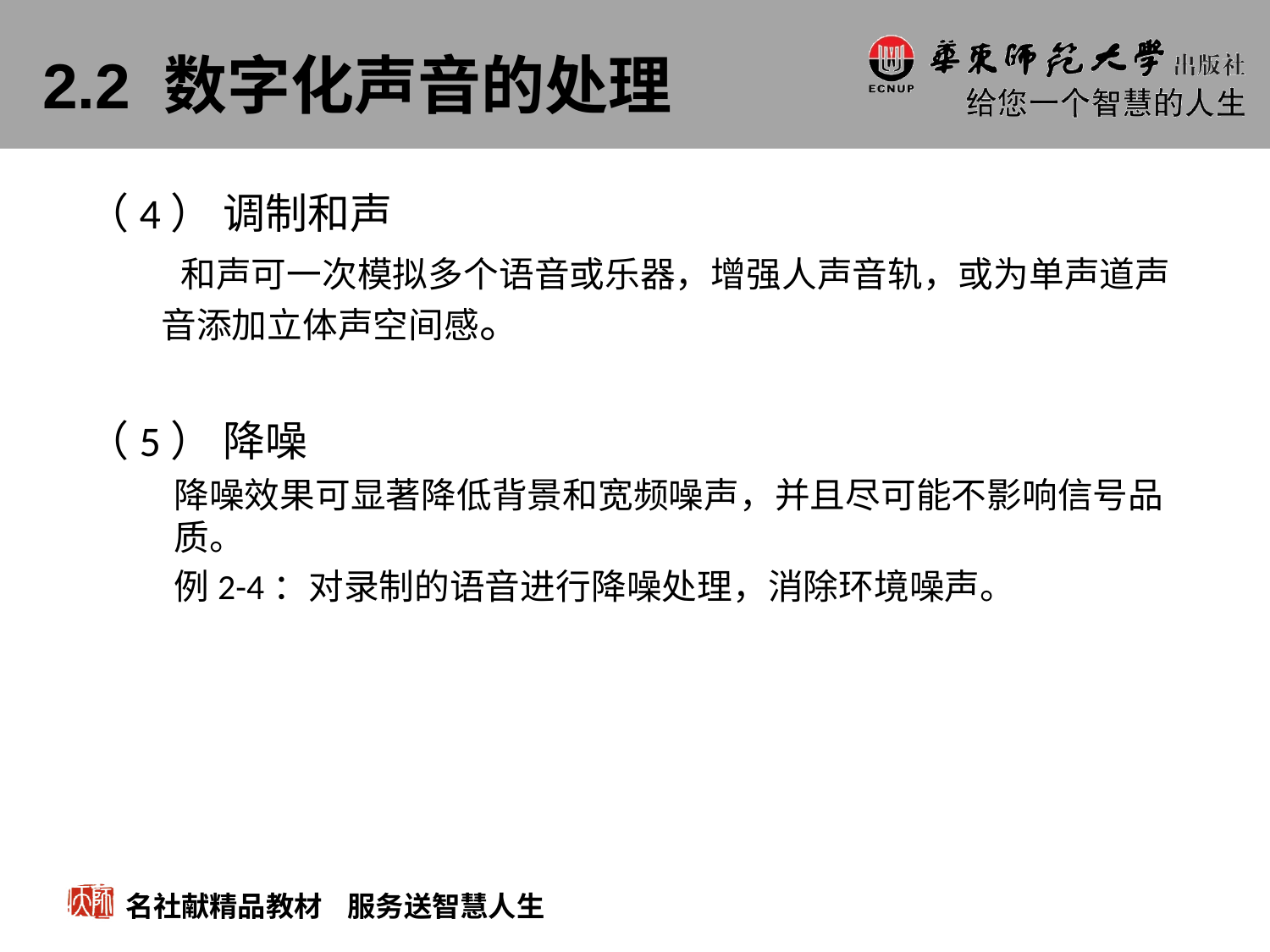

# 2.2 数字化声音的处理
（4） 调制和声
 和声可一次模拟多个语音或乐器，增强人声音轨，或为单声道声音添加立体声空间感。

（5） 降噪
降噪效果可显著降低背景和宽频噪声，并且尽可能不影响信号品质。
例2-4：对录制的语音进行降噪处理，消除环境噪声。